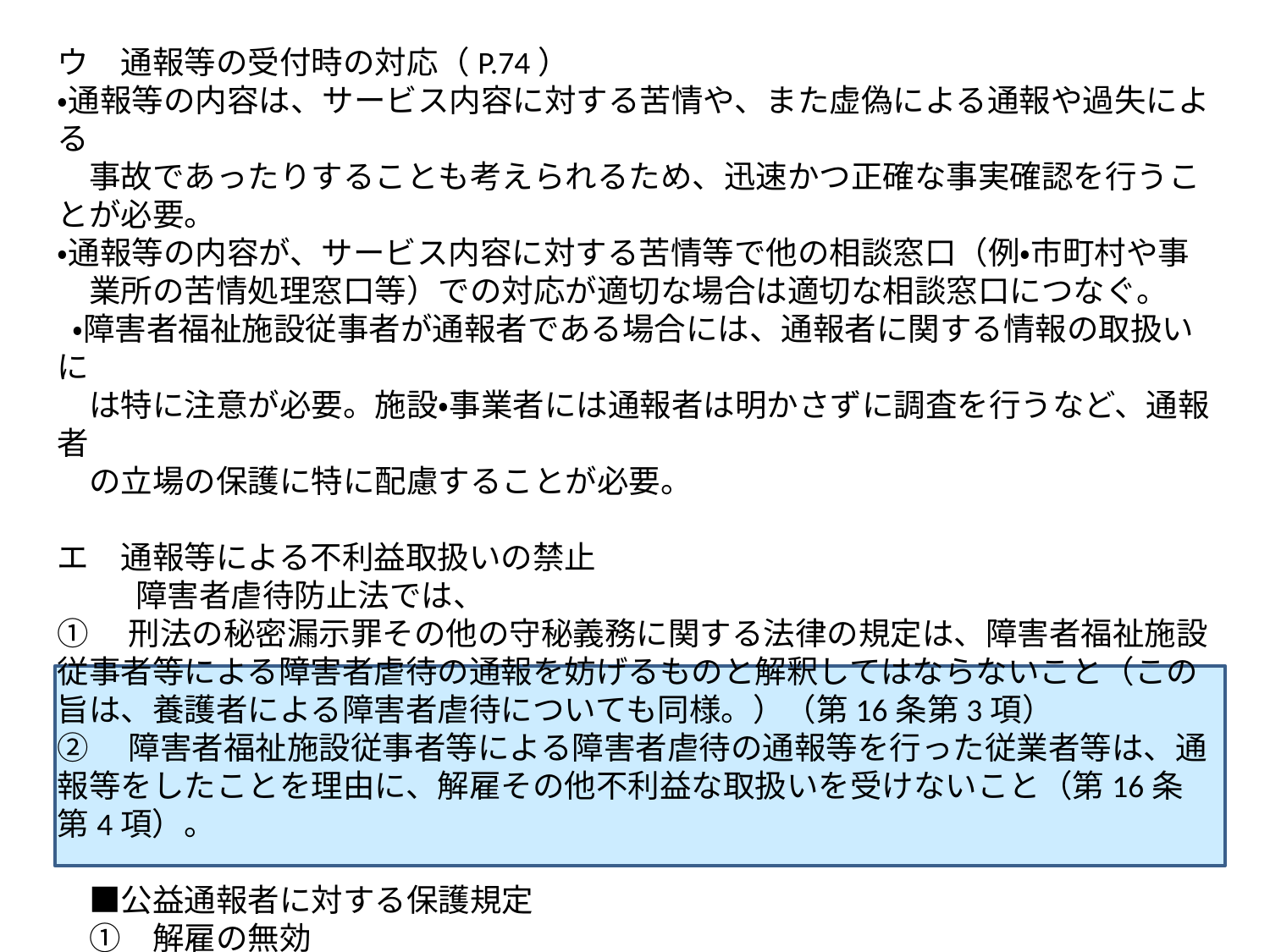

ウ　通報等の受付時の対応（P.74）
・通報等の内容は、サービス内容に対する苦情や、また虚偽による通報や過失による
　事故であったりすることも考えられるため、迅速かつ正確な事実確認を行うことが必要。
・通報等の内容が、サービス内容に対する苦情等で他の相談窓口（例・市町村や事
　業所の苦情処理窓口等）での対応が適切な場合は適切な相談窓口につなぐ。
 ・障害者福祉施設従事者が通報者である場合には、通報者に関する情報の取扱いに
　は特に注意が必要。施設・事業者には通報者は明かさずに調査を行うなど、通報者
　の立場の保護に特に配慮することが必要。

エ　通報等による不利益取扱いの禁止
 　　障害者虐待防止法では、
①　刑法の秘密漏示罪その他の守秘義務に関する法律の規定は、障害者福祉施設従事者等による障害者虐待の通報を妨げるものと解釈してはならないこと（この旨は、養護者による障害者虐待についても同様。）（第16条第3項）
②　障害者福祉施設従事者等による障害者虐待の通報等を行った従業者等は、通報等をしたことを理由に、解雇その他不利益な取扱いを受けないこと（第16条第4項）。

　■公益通報者に対する保護規定
　①　解雇の無効
　②　その他不利益な取扱い（降格、減給、訓告、自宅待機命令、給与上の差別、退職
　　　 の強要、専ら雑務に従事させること、退職金の減給・没収等）の禁止